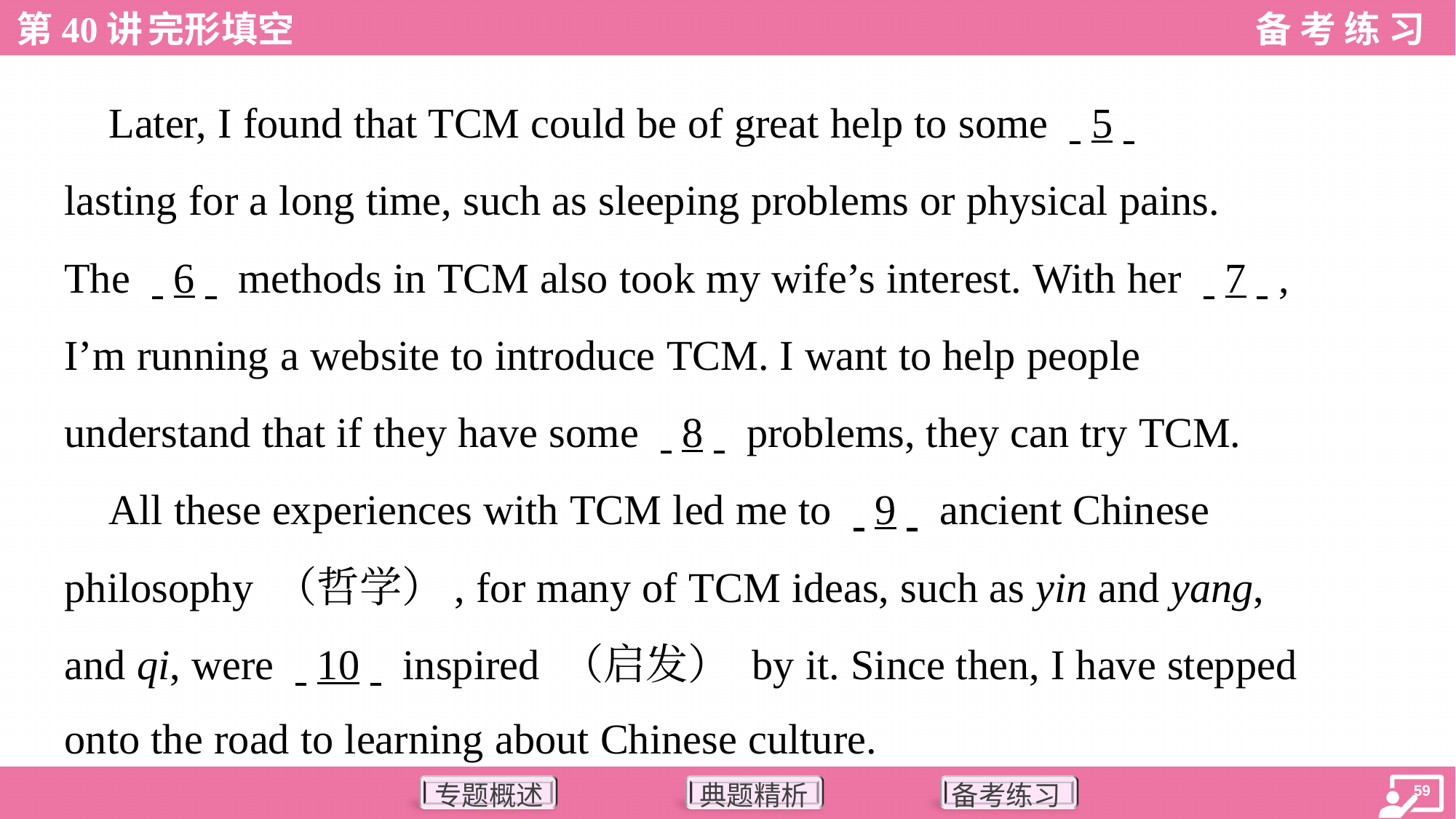

Later, I found that TCM could be of great help to some . .5. .
lasting for a long time, such as sleeping problems or physical pains.
The . .6. . methods in TCM also took my wife’s interest. With her . .7. .,
I’m running a website to introduce TCM. I want to help people
understand that if they have some . .8. . problems, they can try TCM.
    All these experiences with TCM led me to . .9. . ancient Chinese
philosophy （哲学）, for many of TCM ideas, such as yin and yang,
and qi, were . .10. . inspired （启发） by it. Since then, I have stepped
onto the road to learning about Chinese culture.